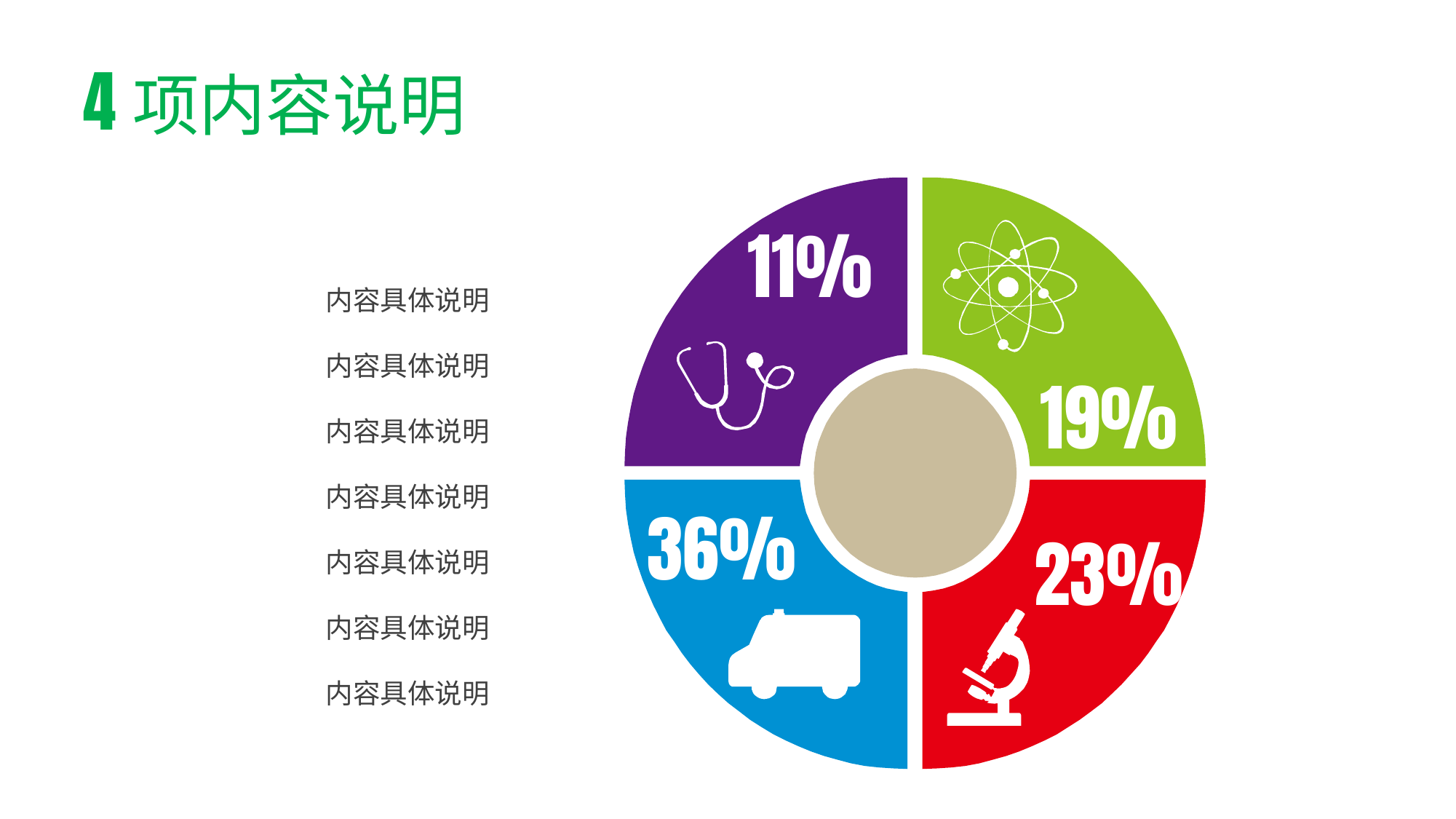

# 4项内容说明

11%

19%

36%
23%

内容具体说明
内容具体说明
内容具体说明
内容具体说明
内容具体说明
内容具体说明
内容具体说明
www.51 pptmoban.com 整理发布